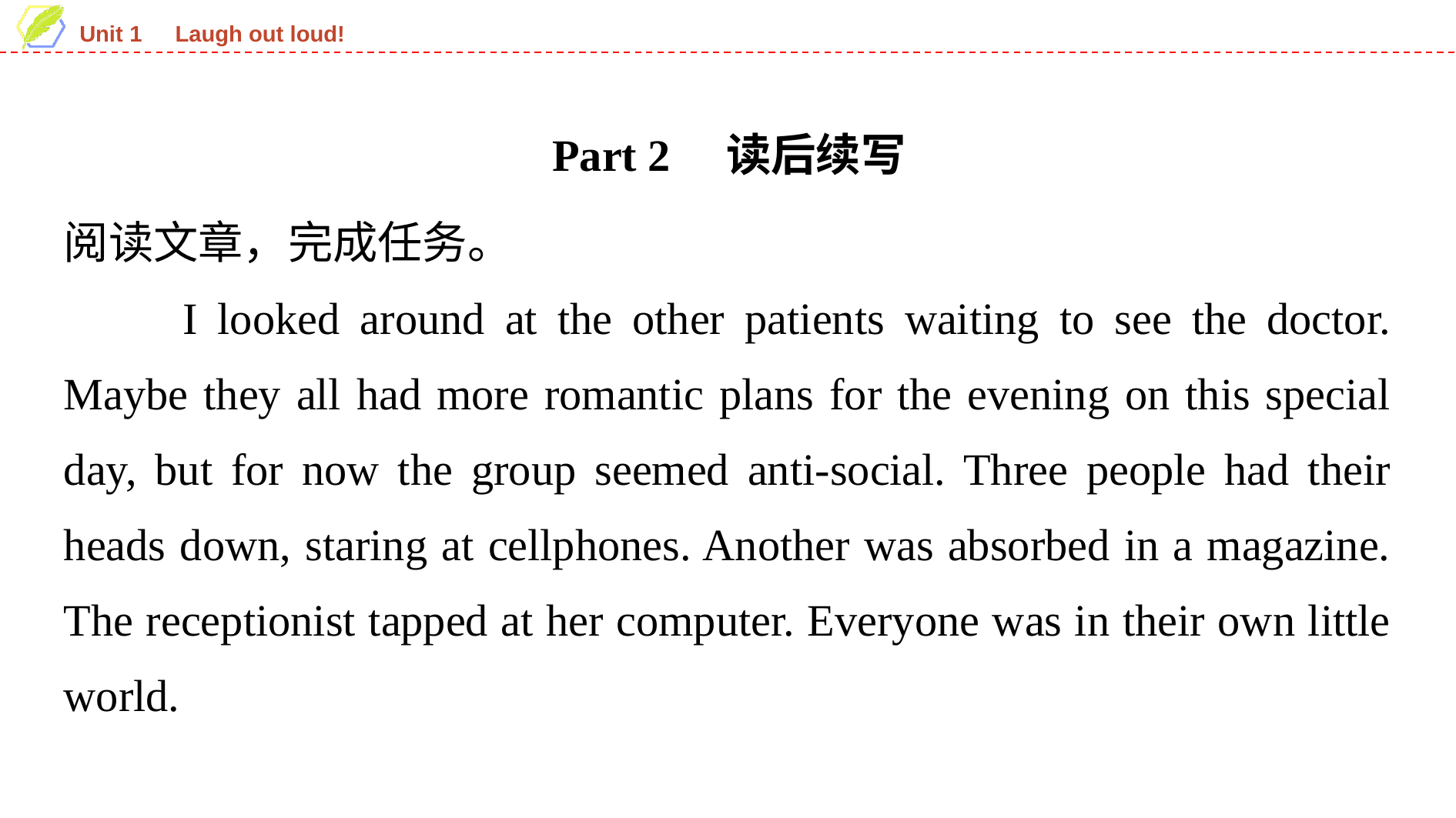

Part 2　读后续写
阅读文章，完成任务。
　　I looked around at the other patients waiting to see the doctor. Maybe they all had more romantic plans for the evening on this special day, but for now the group seemed anti-social. Three people had their heads down, staring at cellphones. Another was absorbed in a magazine. The receptionist tapped at her computer. Everyone was in their own little world.